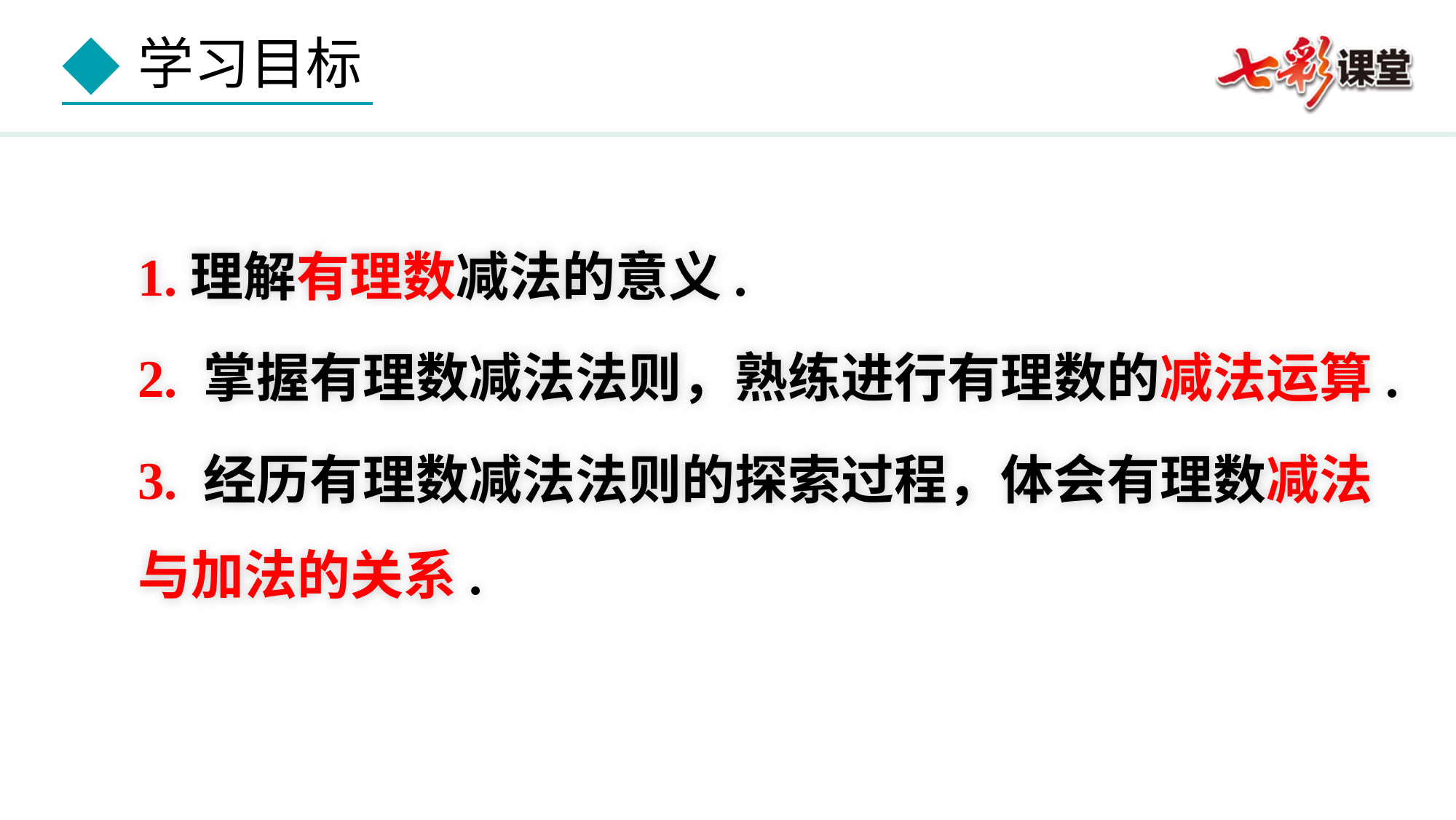

1.理解有理数减法的意义.
2. 掌握有理数减法法则，熟练进行有理数的减法运算.
3. 经历有理数减法法则的探索过程，体会有理数减法与加法的关系.